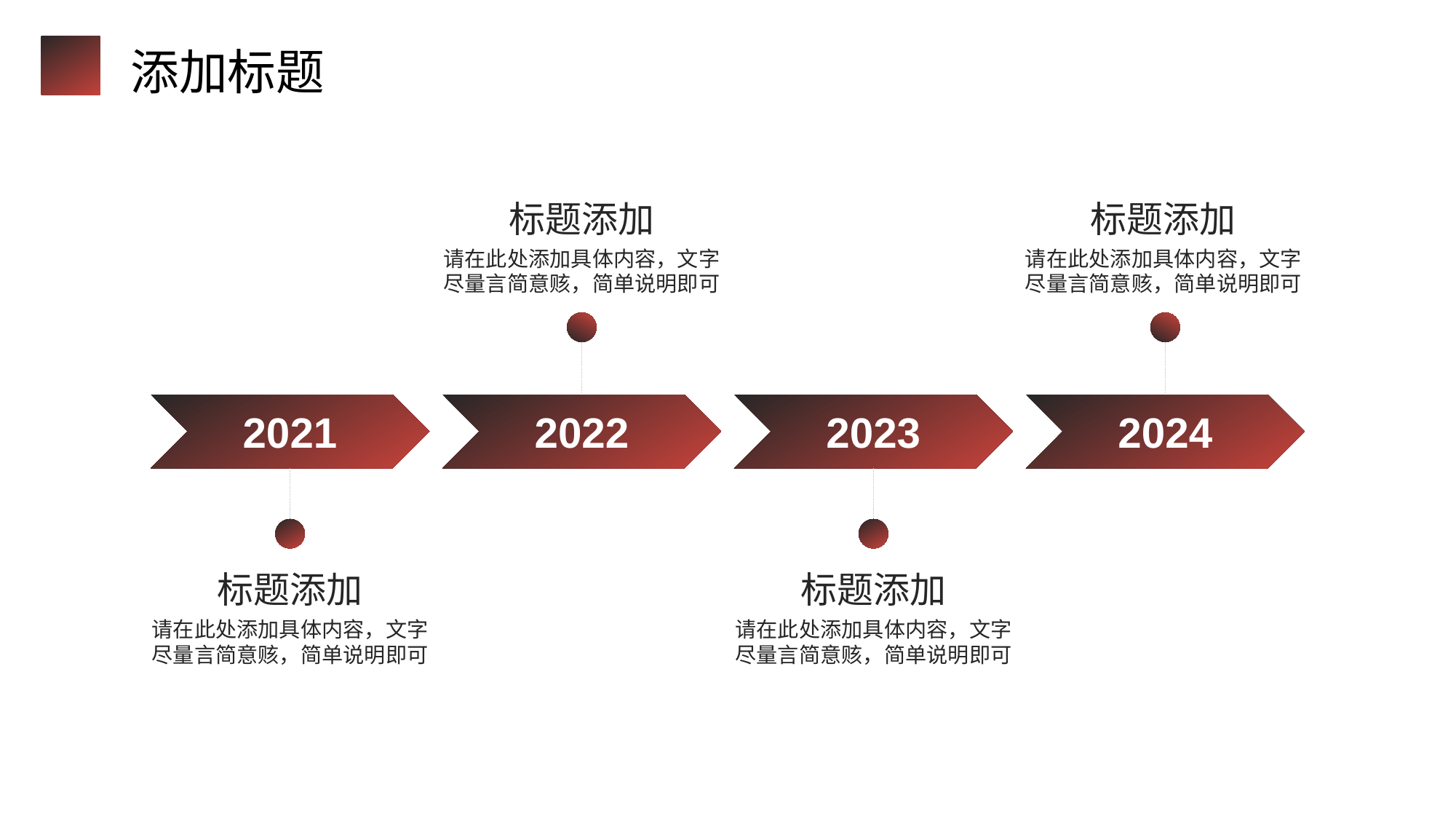

添加标题
标题添加
请在此处添加具体内容，文字尽量言简意赅，简单说明即可
标题添加
请在此处添加具体内容，文字尽量言简意赅，简单说明即可

2021
2022
2023
2024

标题添加
请在此处添加具体内容，文字尽量言简意赅，简单说明即可
标题添加
请在此处添加具体内容，文字尽量言简意赅，简单说明即可